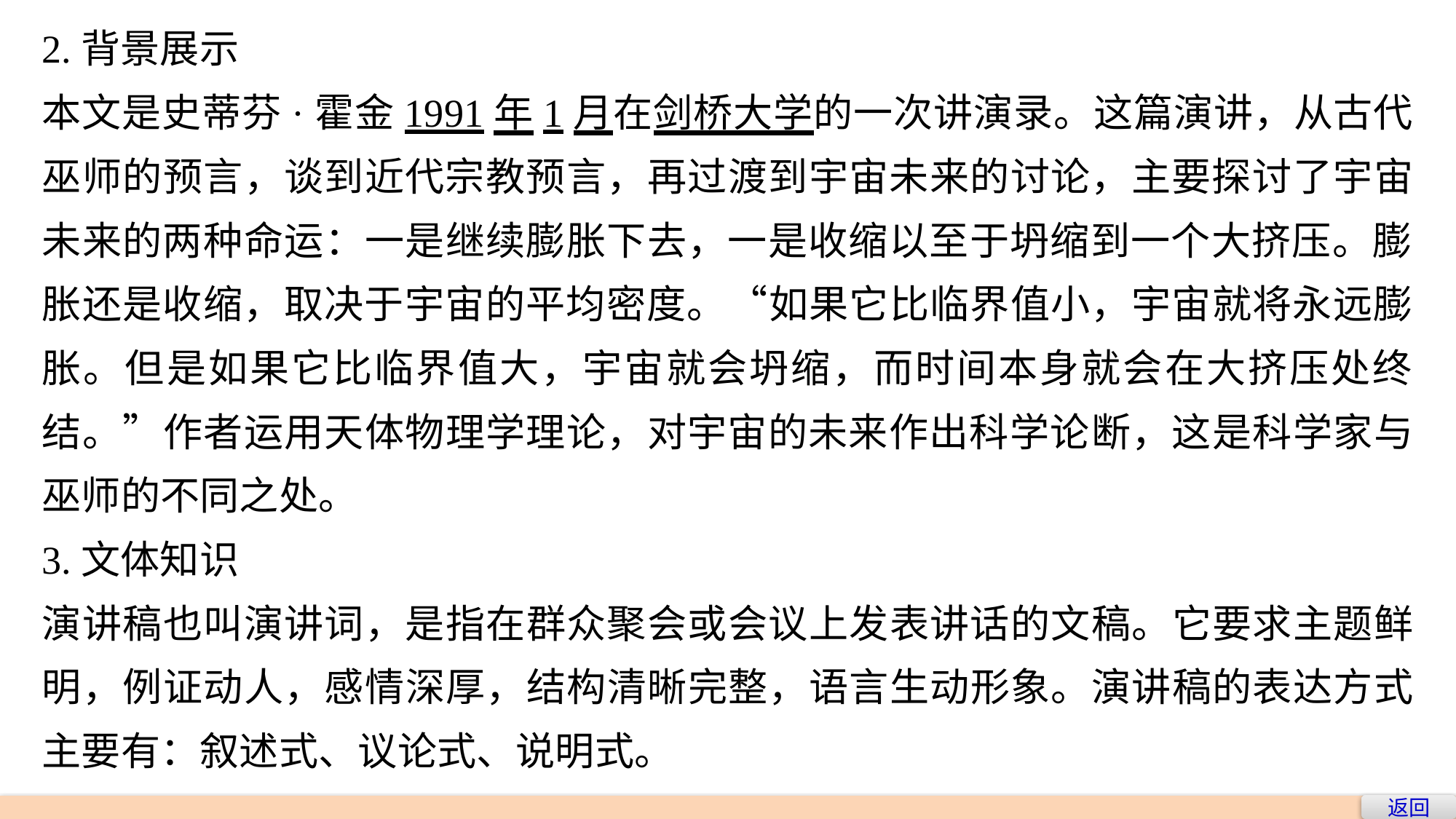

2.背景展示
本文是史蒂芬·霍金1991年1月在剑桥大学的一次讲演录。这篇演讲，从古代巫师的预言，谈到近代宗教预言，再过渡到宇宙未来的讨论，主要探讨了宇宙未来的两种命运：一是继续膨胀下去，一是收缩以至于坍缩到一个大挤压。膨胀还是收缩，取决于宇宙的平均密度。“如果它比临界值小，宇宙就将永远膨胀。但是如果它比临界值大，宇宙就会坍缩，而时间本身就会在大挤压处终结。”作者运用天体物理学理论，对宇宙的未来作出科学论断，这是科学家与巫师的不同之处。
3.文体知识
演讲稿也叫演讲词，是指在群众聚会或会议上发表讲话的文稿。它要求主题鲜明，例证动人，感情深厚，结构清晰完整，语言生动形象。演讲稿的表达方式主要有：叙述式、议论式、说明式。
返回